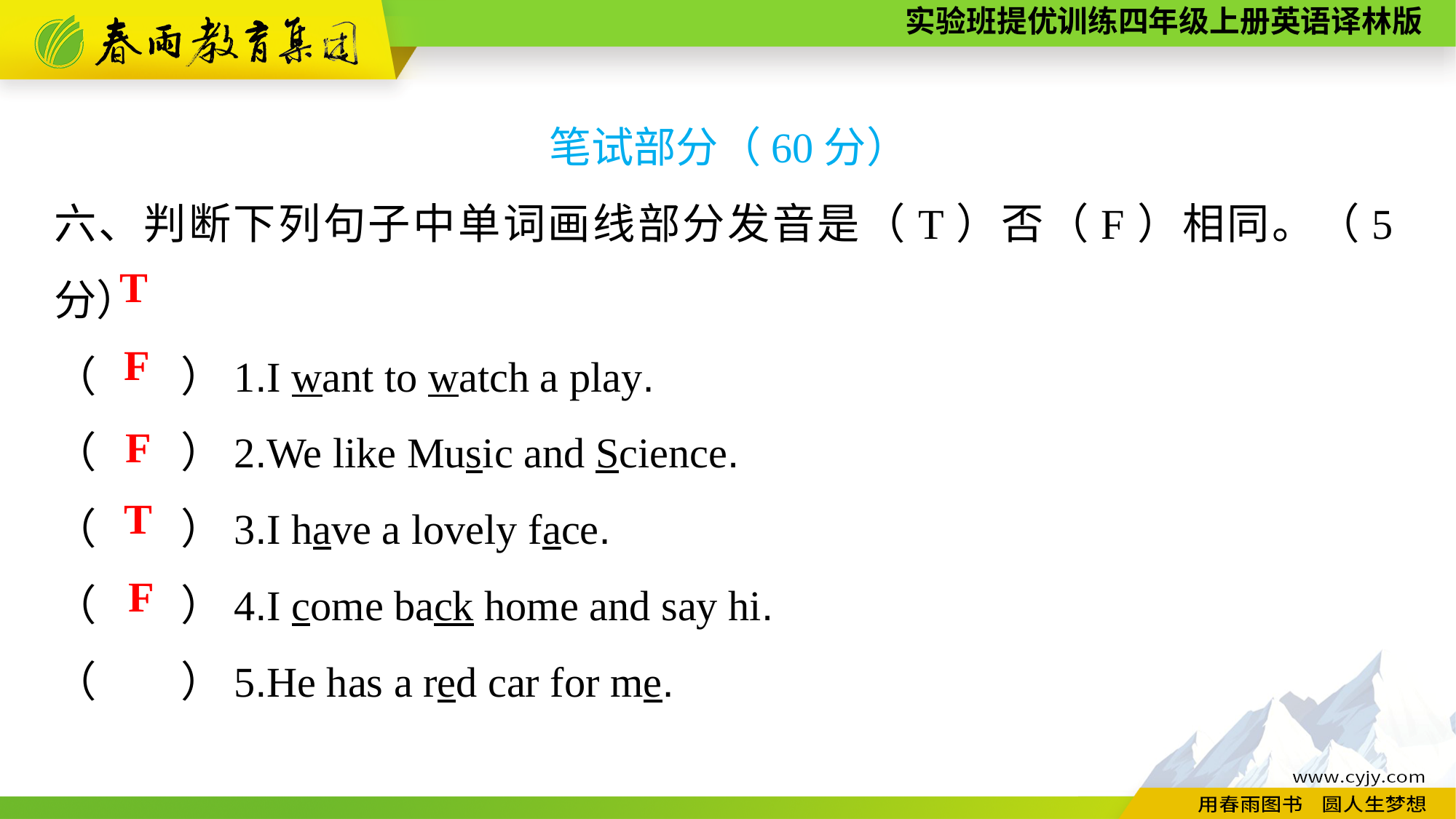

笔试部分（60分）
六、判断下列句子中单词画线部分发音是（T）否（F）相同。（5分）
（　　）1.I want to watch a play.
（　　）2.We like Music and Science.
（　　）3.I have a lovely face.
（　　）4.I come back home and say hi.
（　　）5.He has a red car for me.
T
F
F
T
F